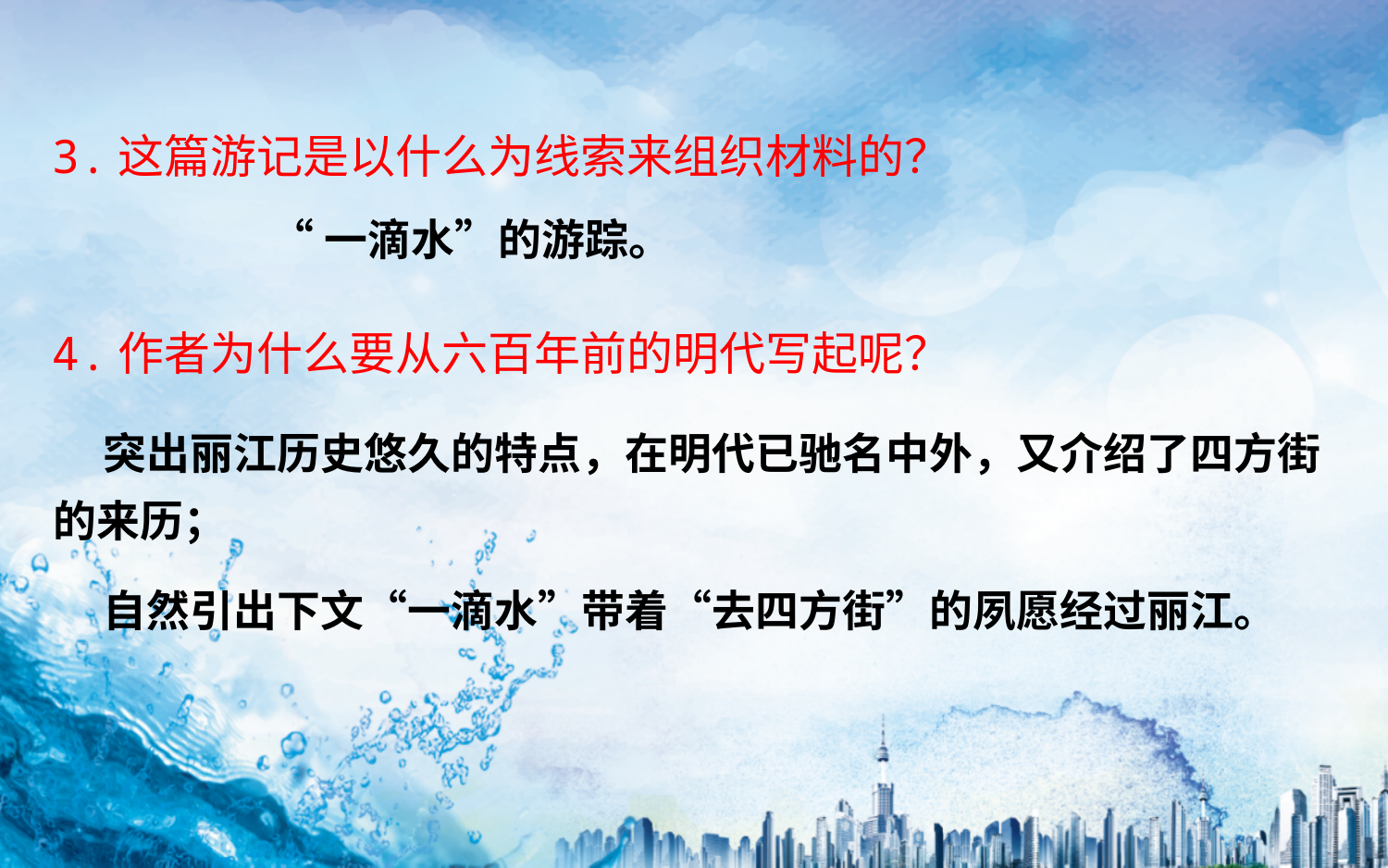

3.这篇游记是以什么为线索来组织材料的？
“一滴水”的游踪。
4.作者为什么要从六百年前的明代写起呢？
    突出丽江历史悠久的特点，在明代已驰名中外，又介绍了四方街的来历；
    自然引出下文“一滴水”带着“去四方街”的夙愿经过丽江。